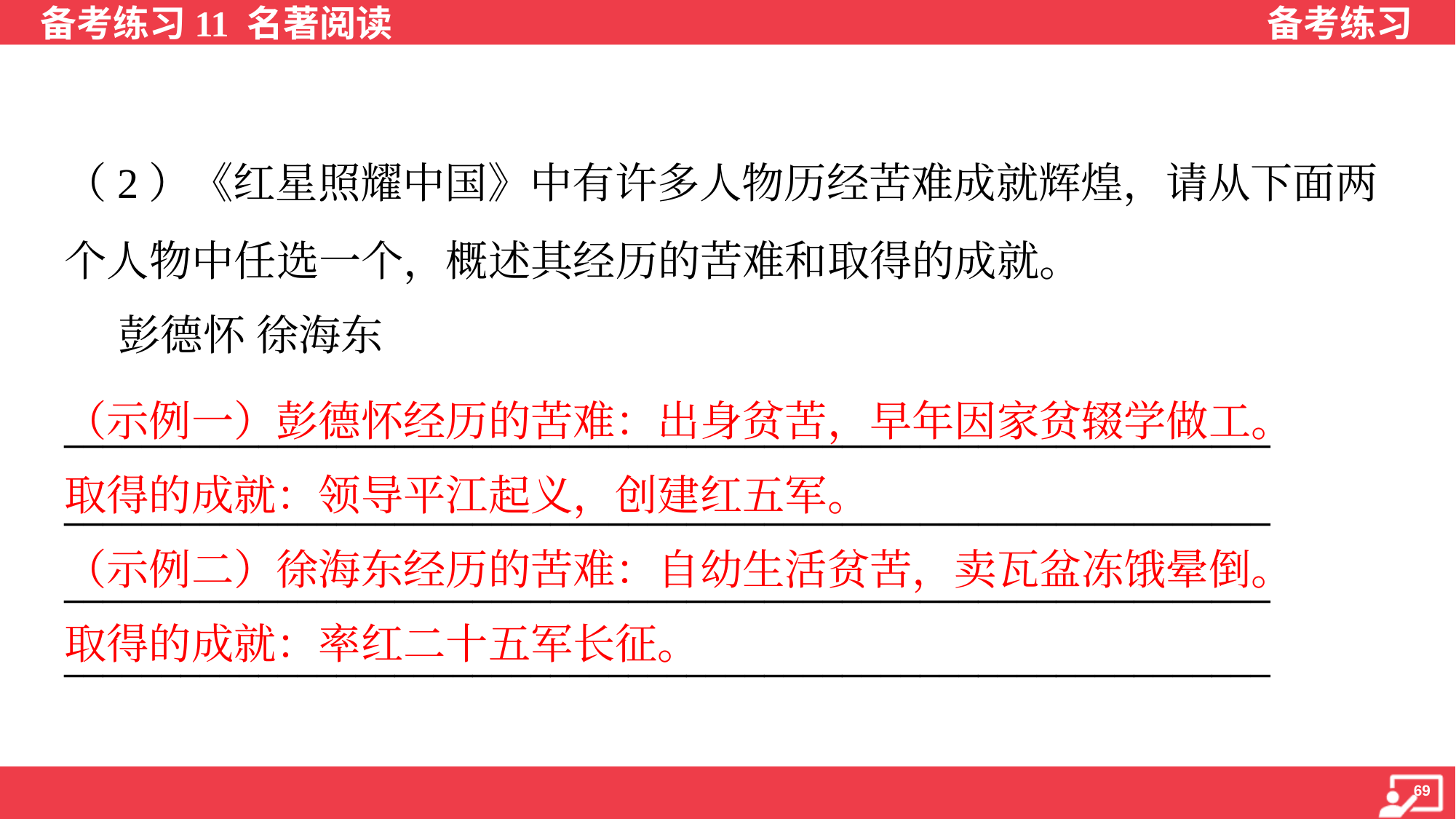

（2）《红星照耀中国》中有许多人物历经苦难成就辉煌，请从下面两
个人物中任选一个，概述其经历的苦难和取得的成就。
    彭德怀 徐海东
（示例一）彭德怀经历的苦难：出身贫苦，早年因家贫辍学做工。
取得的成就：领导平江起义，创建红五军。
（示例二）徐海东经历的苦难：自幼生活贫苦，卖瓦盆冻饿晕倒。
取得的成就：率红二十五军长征。
______________________________________________________________
______________________________________________________________
______________________________________________________________
______________________________________________________________